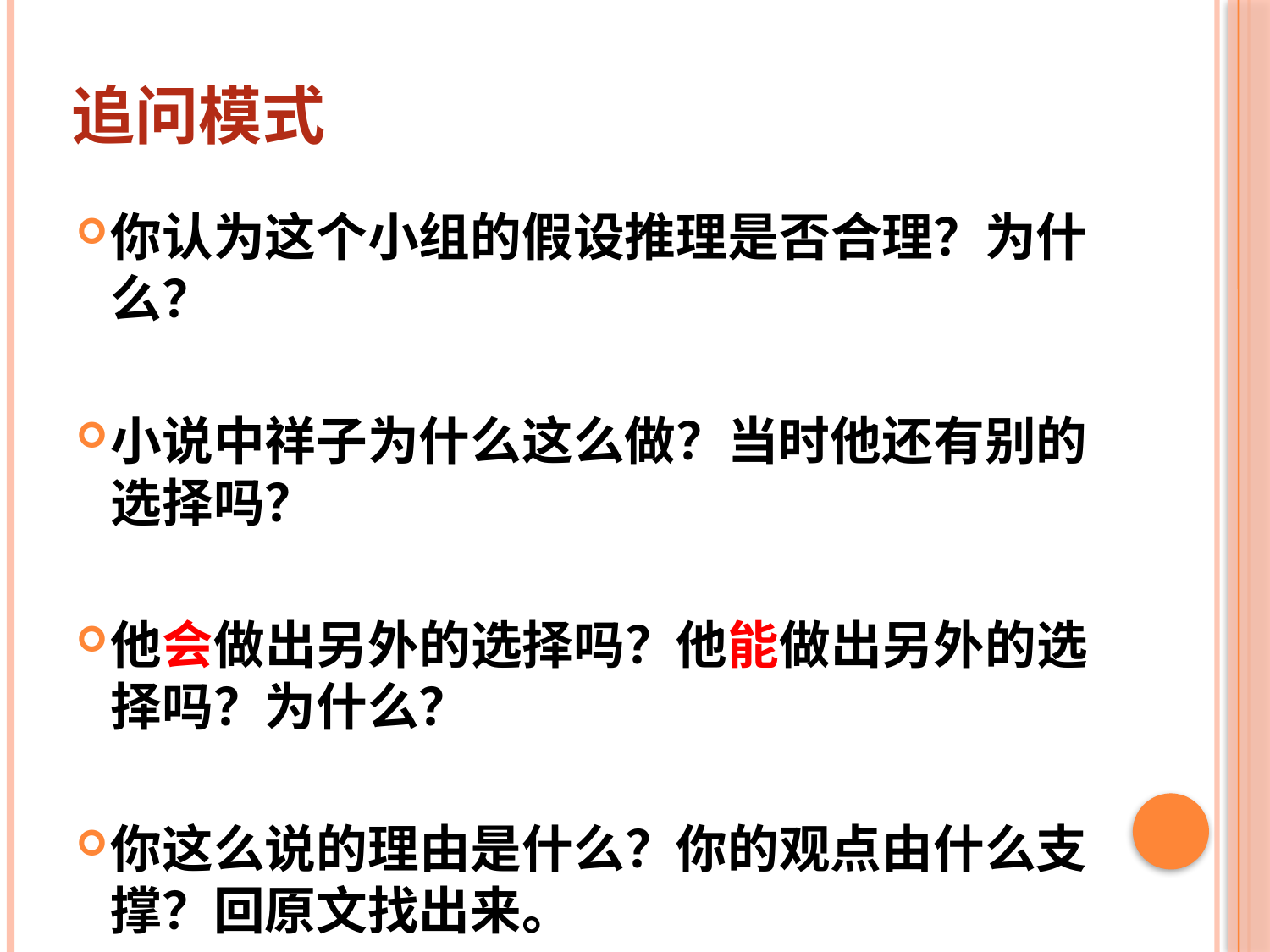

# 追问模式
你认为这个小组的假设推理是否合理？为什么？

小说中祥子为什么这么做？当时他还有别的选择吗？

他会做出另外的选择吗？他能做出另外的选择吗？为什么？

你这么说的理由是什么？你的观点由什么支撑？回原文找出来。